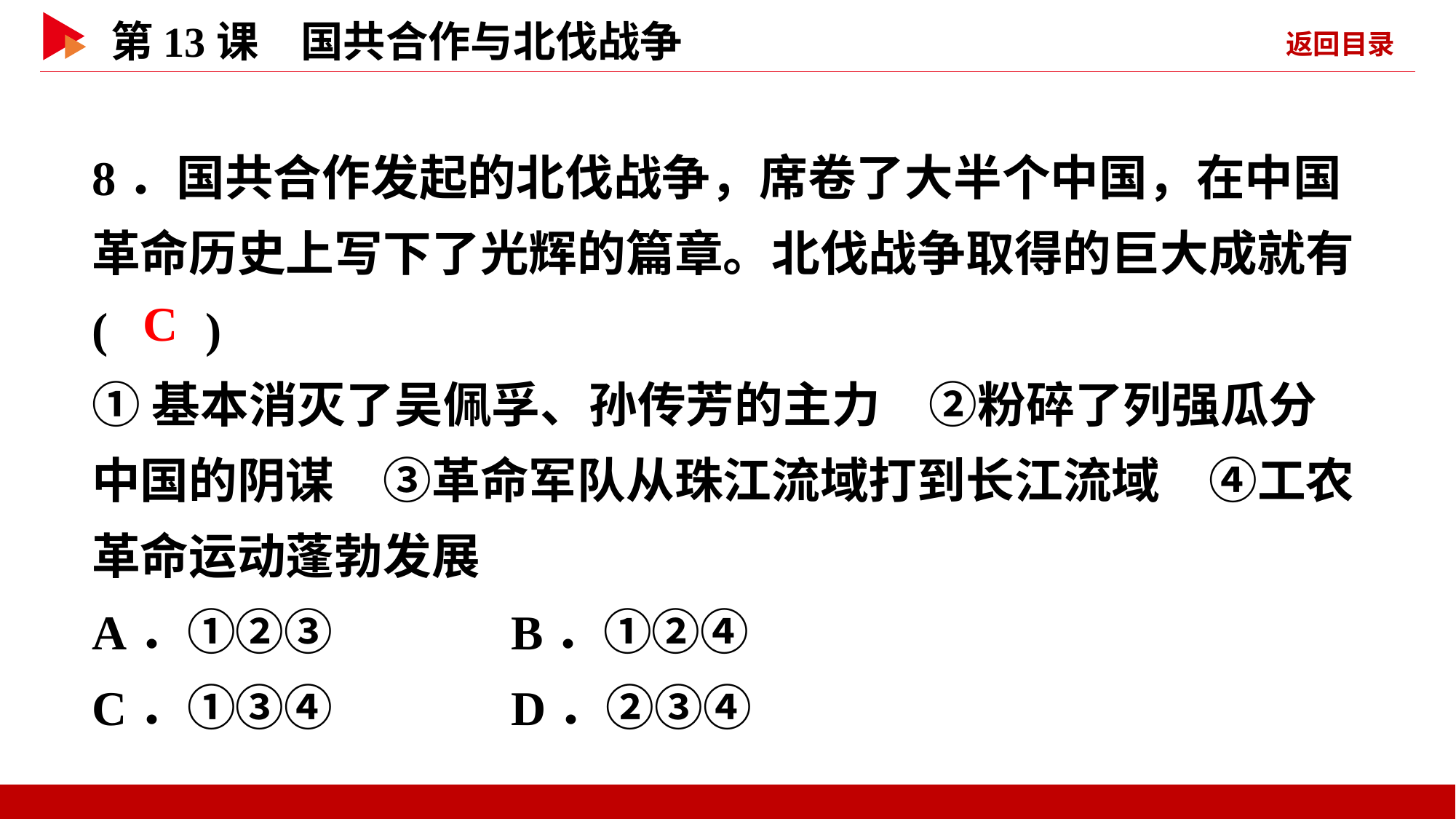

8．国共合作发起的北伐战争，席卷了大半个中国，在中国革命历史上写下了光辉的篇章。北伐战争取得的巨大成就有(        )
①基本消灭了吴佩孚、孙传芳的主力　②粉碎了列强瓜分中国的阴谋　③革命军队从珠江流域打到长江流域　④工农革命运动蓬勃发展
A．①②③               B．①②④
C．①③④               D．②③④
   C